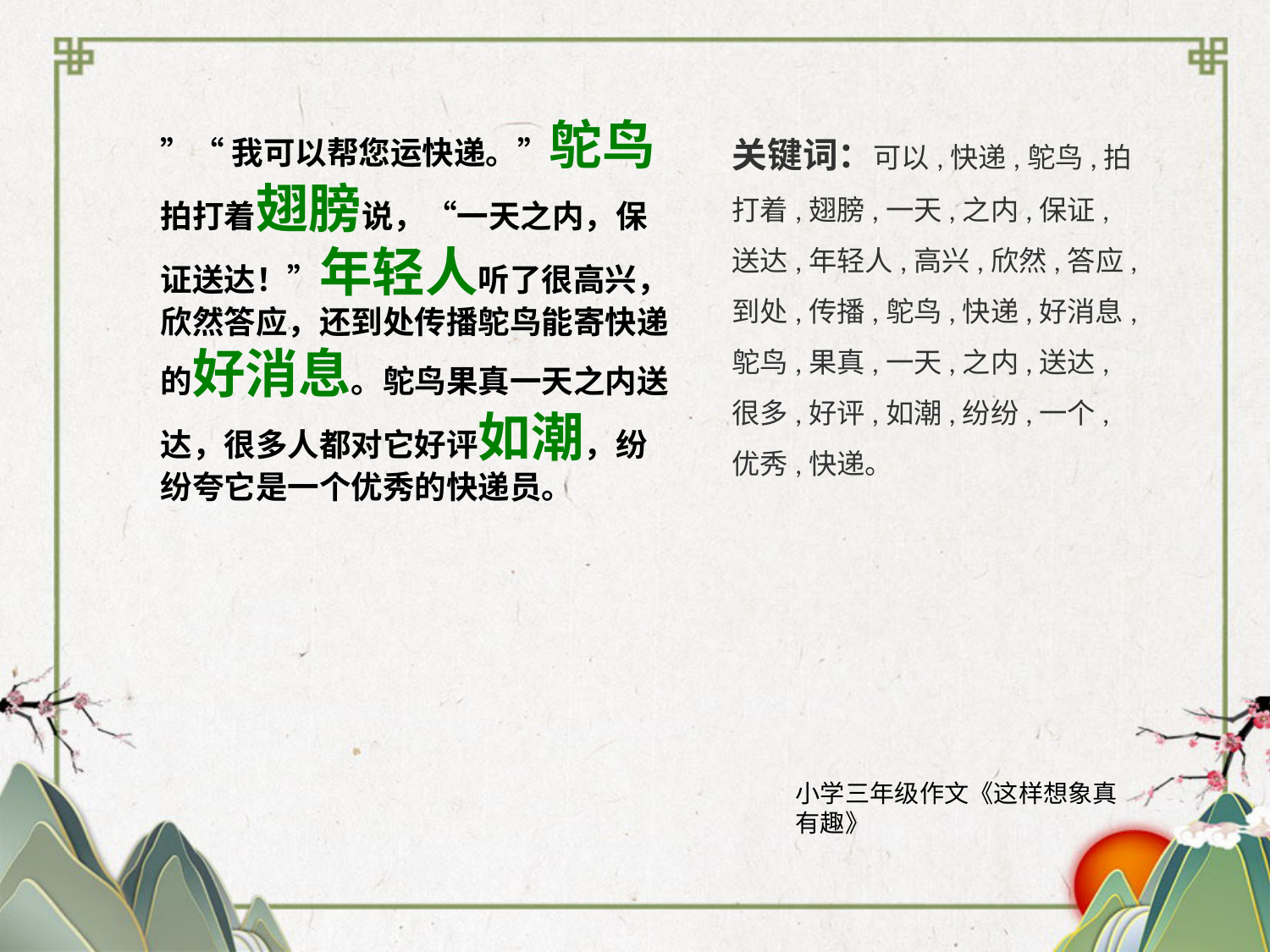

”“我可以帮您运快递。”鸵鸟拍打着翅膀说，“一天之内，保证送达！”年轻人听了很高兴，欣然答应，还到处传播鸵鸟能寄快递的好消息。鸵鸟果真一天之内送达，很多人都对它好评如潮，纷纷夸它是一个优秀的快递员。
关键词：可以,快递,鸵鸟,拍打着,翅膀,一天,之内,保证,送达,年轻人,高兴,欣然,答应,到处,传播,鸵鸟,快递,好消息,鸵鸟,果真,一天,之内,送达,很多,好评,如潮,纷纷,一个,优秀,快递。
小学三年级作文《这样想象真有趣》